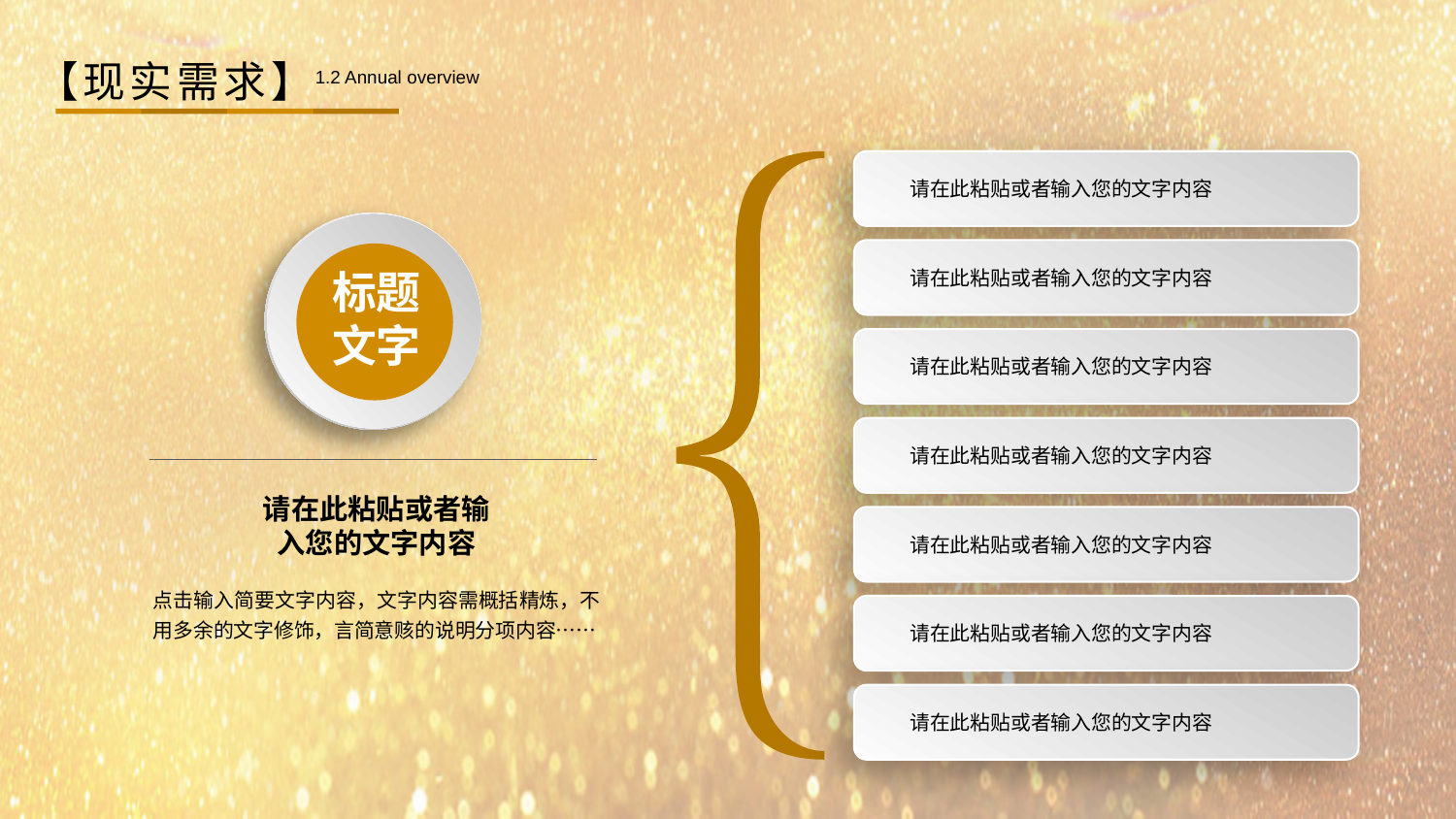

【现实需求】
1.2 Annual overview

请在此粘贴或者输入您的文字内容

标题
文字

请在此粘贴或者输入您的文字内容

请在此粘贴或者输入您的文字内容

请在此粘贴或者输入您的文字内容
请在此粘贴或者输入您的文字内容

请在此粘贴或者输入您的文字内容
点击输入简要文字内容，文字内容需概括精炼，不用多余的文字修饰，言简意赅的说明分项内容……

请在此粘贴或者输入您的文字内容

请在此粘贴或者输入您的文字内容